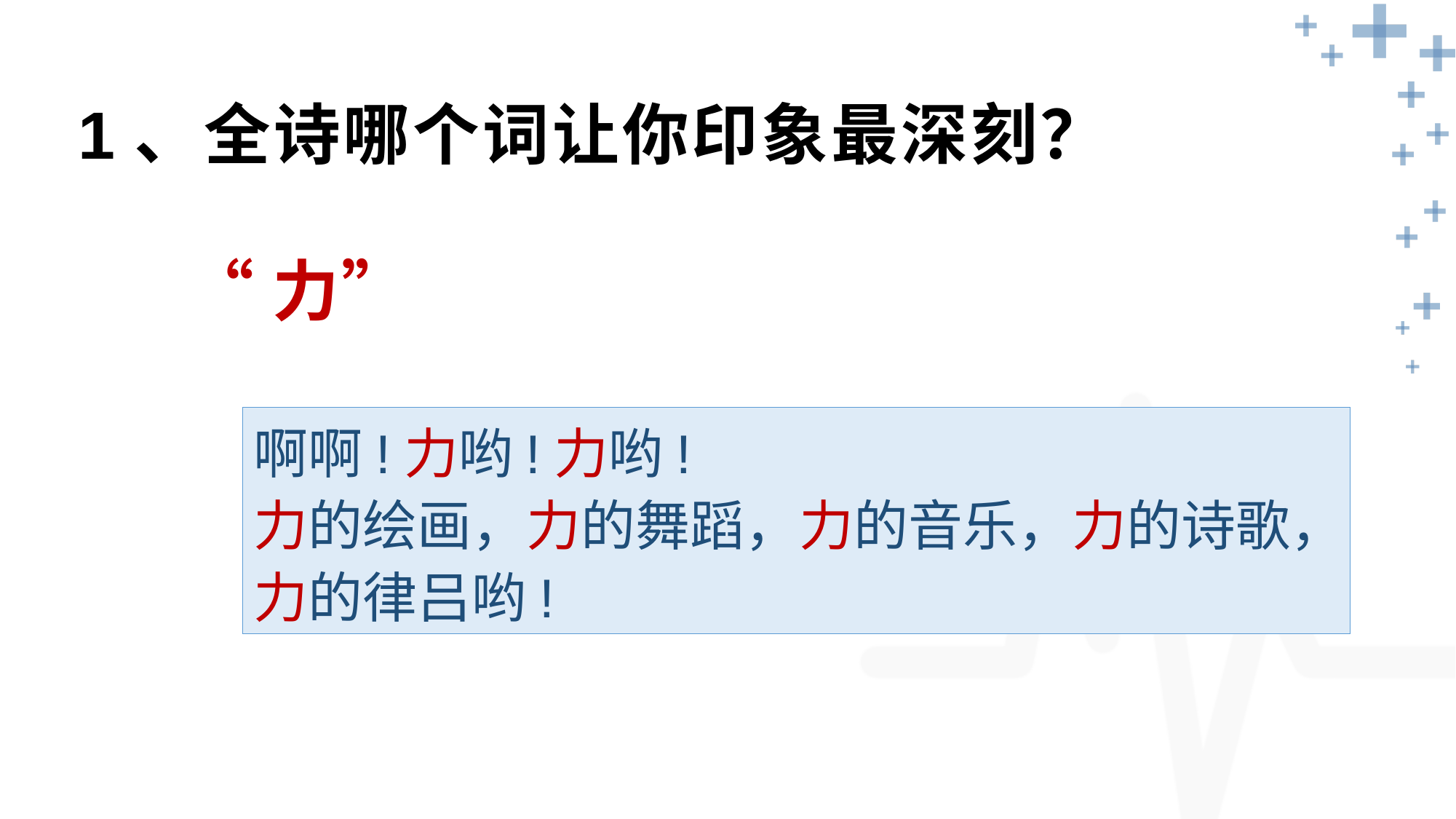

# 1、全诗哪个词让你印象最深刻？
“力”
啊啊!力哟!力哟!
力的绘画，力的舞蹈，力的音乐，力的诗歌，力的律吕哟!